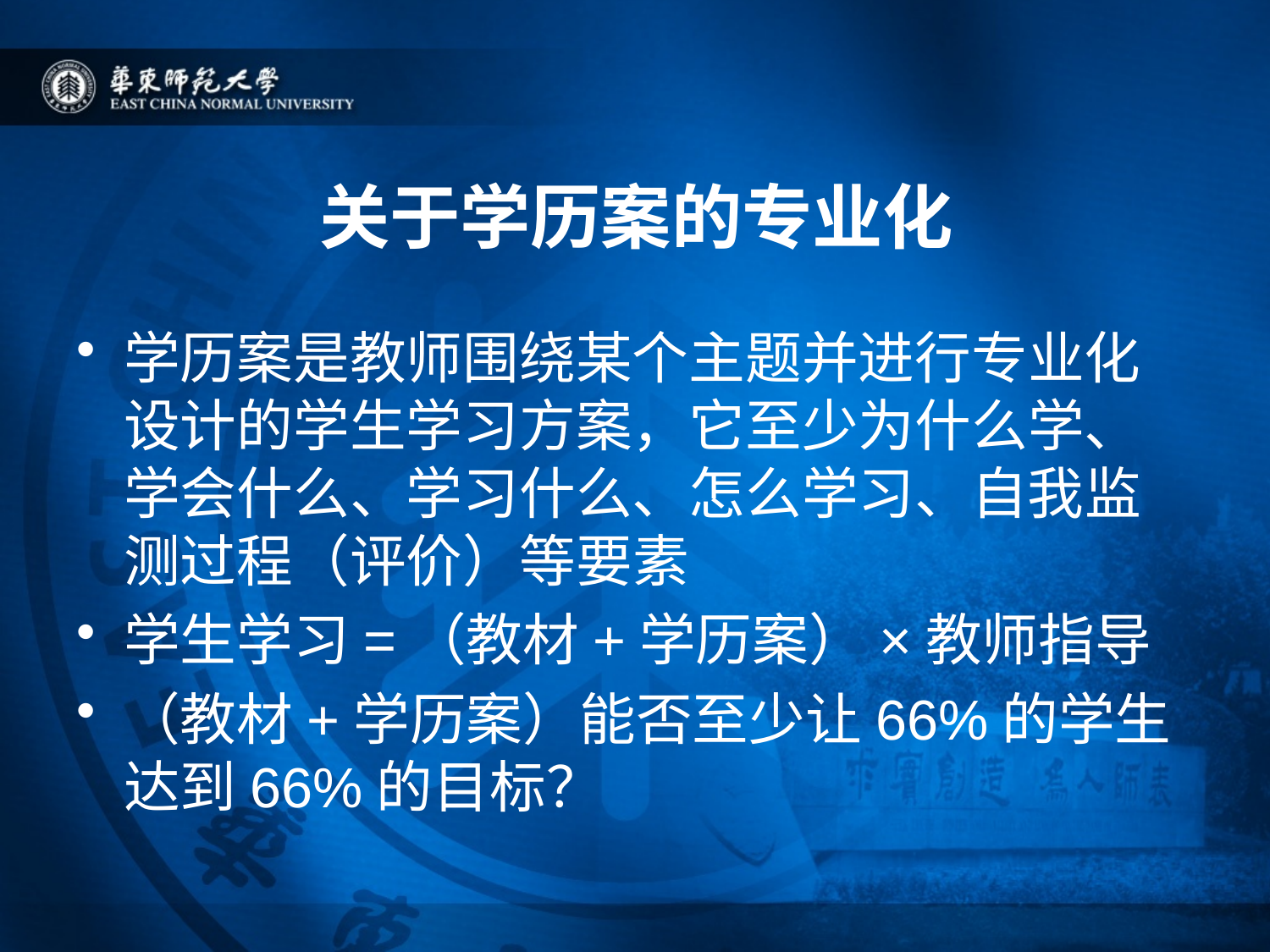

# 关于学历案的专业化
学历案是教师围绕某个主题并进行专业化设计的学生学习方案，它至少为什么学、学会什么、学习什么、怎么学习、自我监测过程（评价）等要素
学生学习=（教材+学历案）×教师指导
（教材+学历案）能否至少让66%的学生达到66%的目标？